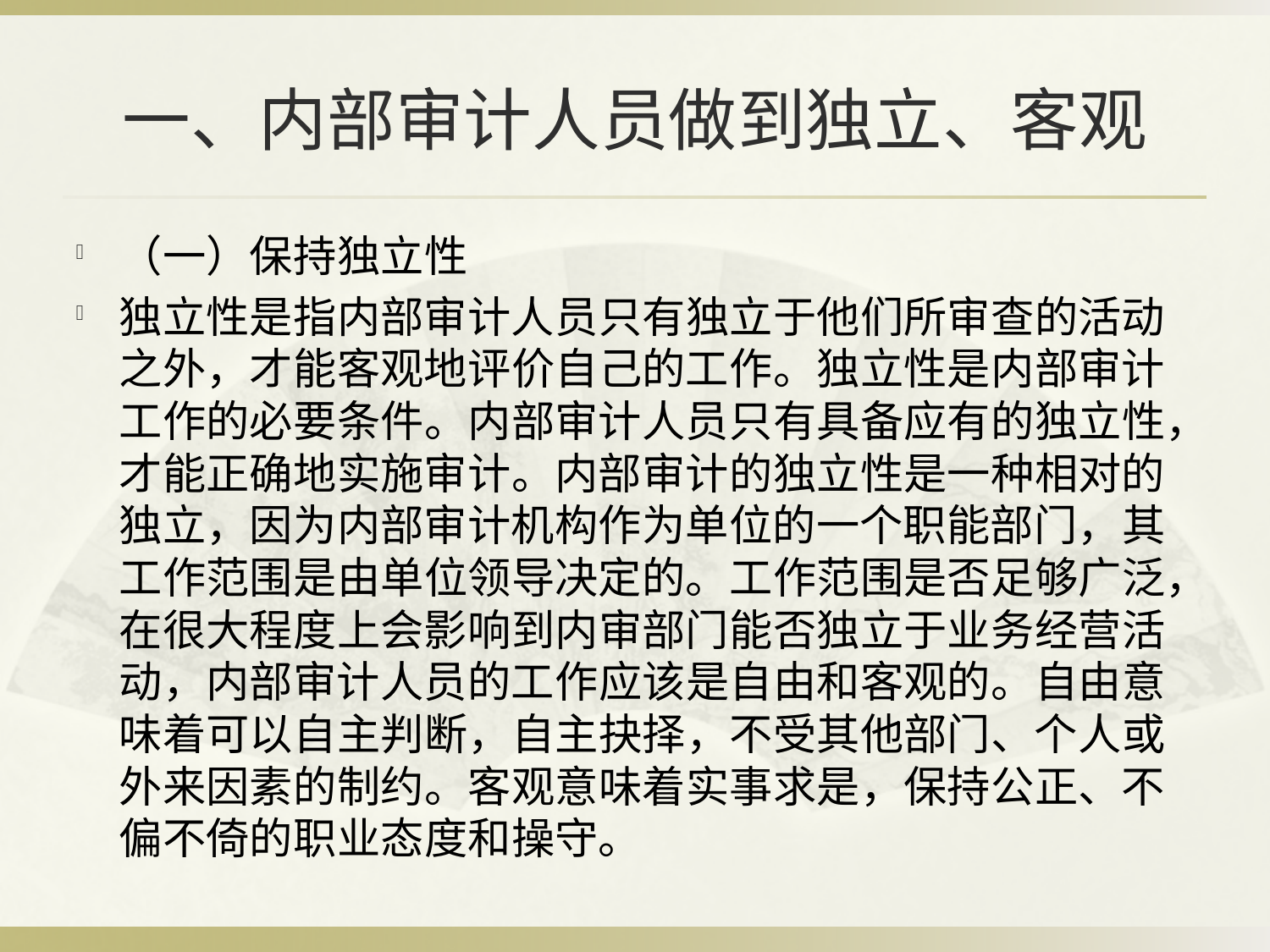

# 一、内部审计人员做到独立、客观
（一）保持独立性
独立性是指内部审计人员只有独立于他们所审查的活动之外，才能客观地评价自己的工作。独立性是内部审计工作的必要条件。内部审计人员只有具备应有的独立性，才能正确地实施审计。内部审计的独立性是一种相对的独立，因为内部审计机构作为单位的一个职能部门，其工作范围是由单位领导决定的。工作范围是否足够广泛，在很大程度上会影响到内审部门能否独立于业务经营活动，内部审计人员的工作应该是自由和客观的。自由意味着可以自主判断，自主抉择，不受其他部门、个人或外来因素的制约。客观意味着实事求是，保持公正、不偏不倚的职业态度和操守。